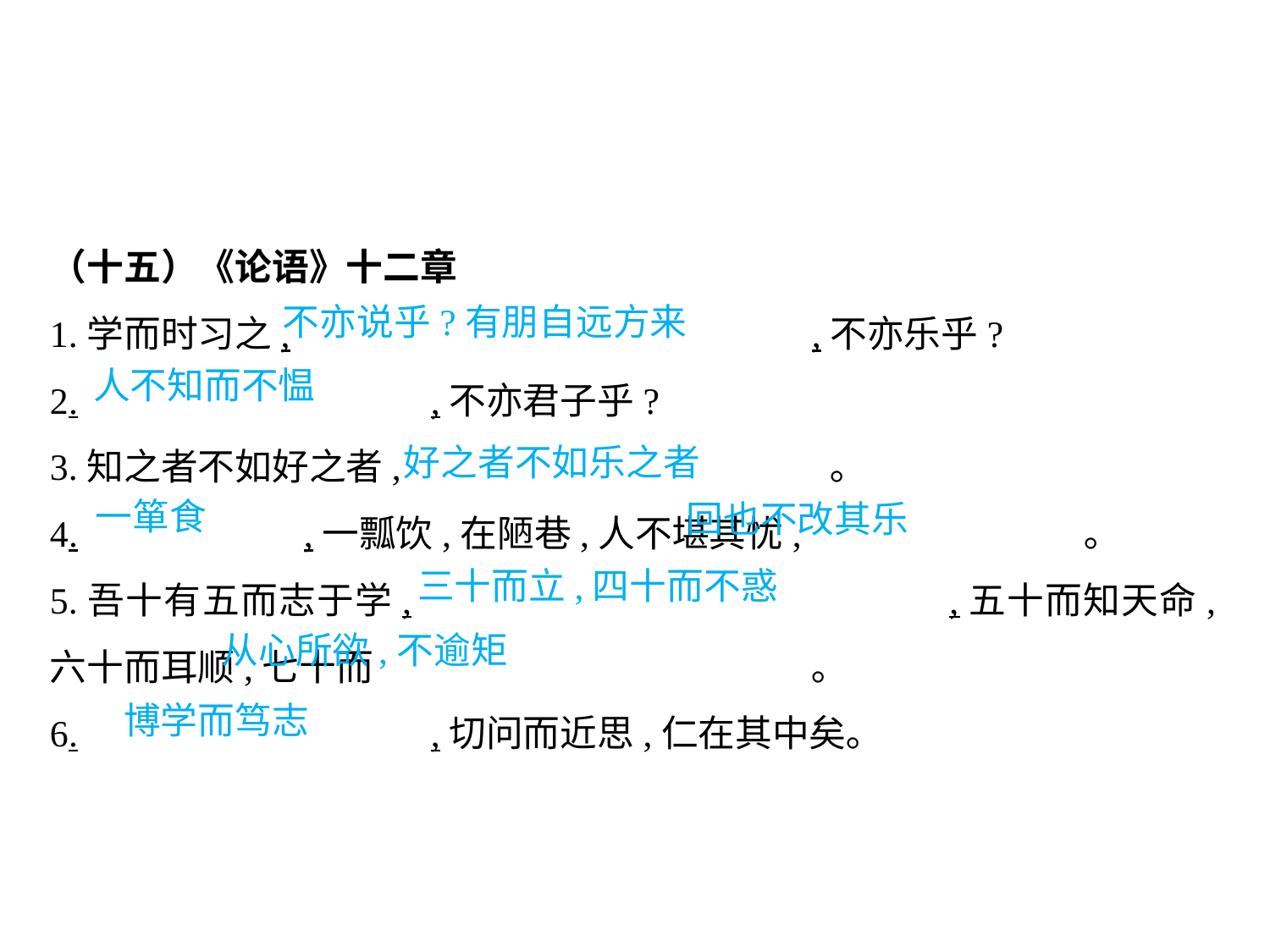

（十五）《论语》十二章
1.学而时习之,					,不亦乐乎?
2.			,不亦君子乎?
3.知之者不如好之者,				 ｡
4.		,一瓢饮,在陋巷,人不堪其忧,			 ｡
5.吾十有五而志于学,					,五十而知天命,六十而耳顺,七十而				｡
6.			,切问而近思,仁在其中矣｡
不亦说乎?有朋自远方来
人不知而不愠
好之者不如乐之者
一箪食
回也不改其乐
三十而立,四十而不惑
从心所欲,不逾矩
博学而笃志